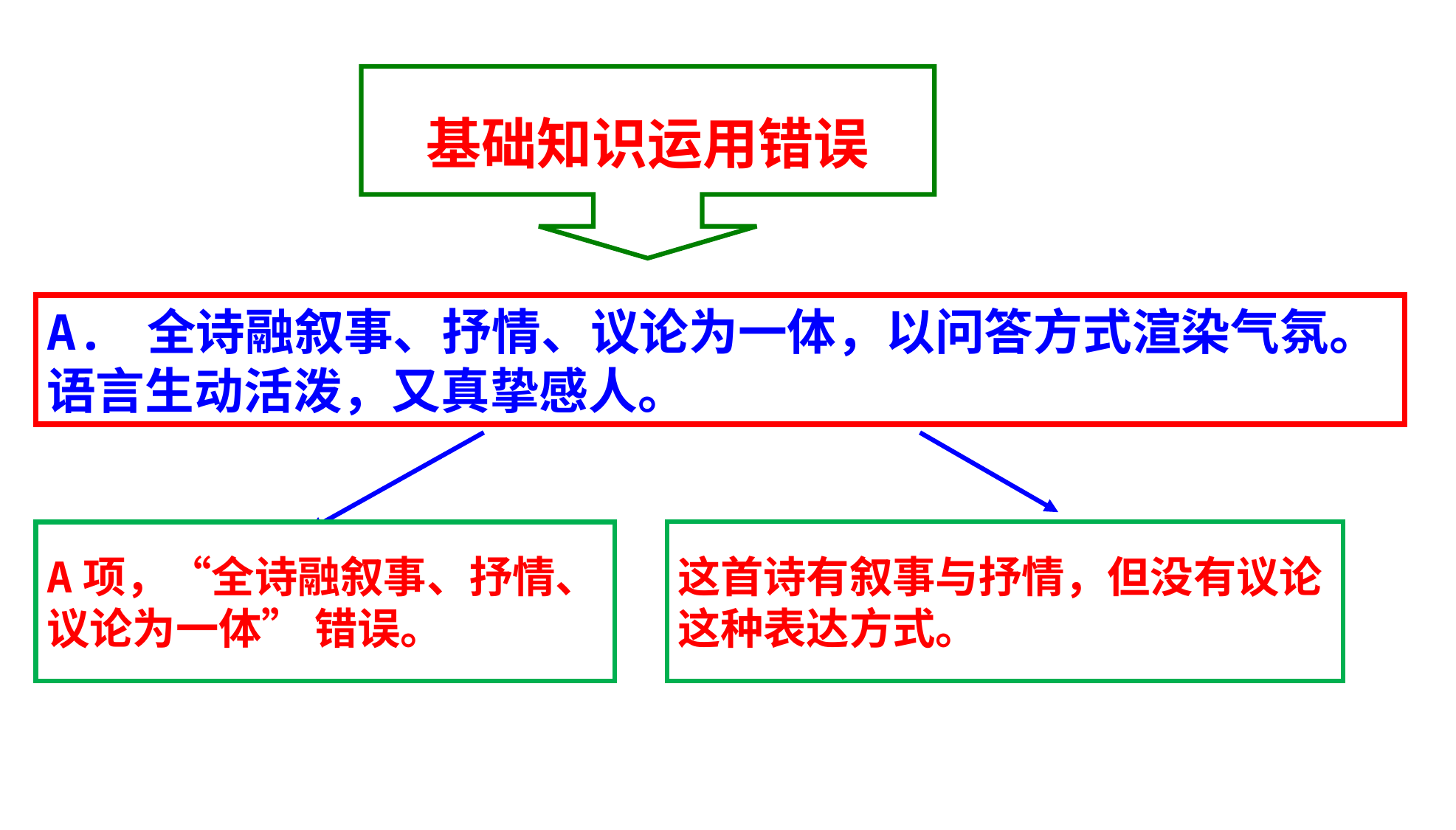

基础知识运用错误
A. 全诗融叙事、抒情、议论为一体，以问答方式渲染气氛。语言生动活泼，又真挚感人。

这首诗有叙事与抒情，但没有议论
这种表达方式。
A项，“全诗融叙事、抒情、
议论为一体” 错误。